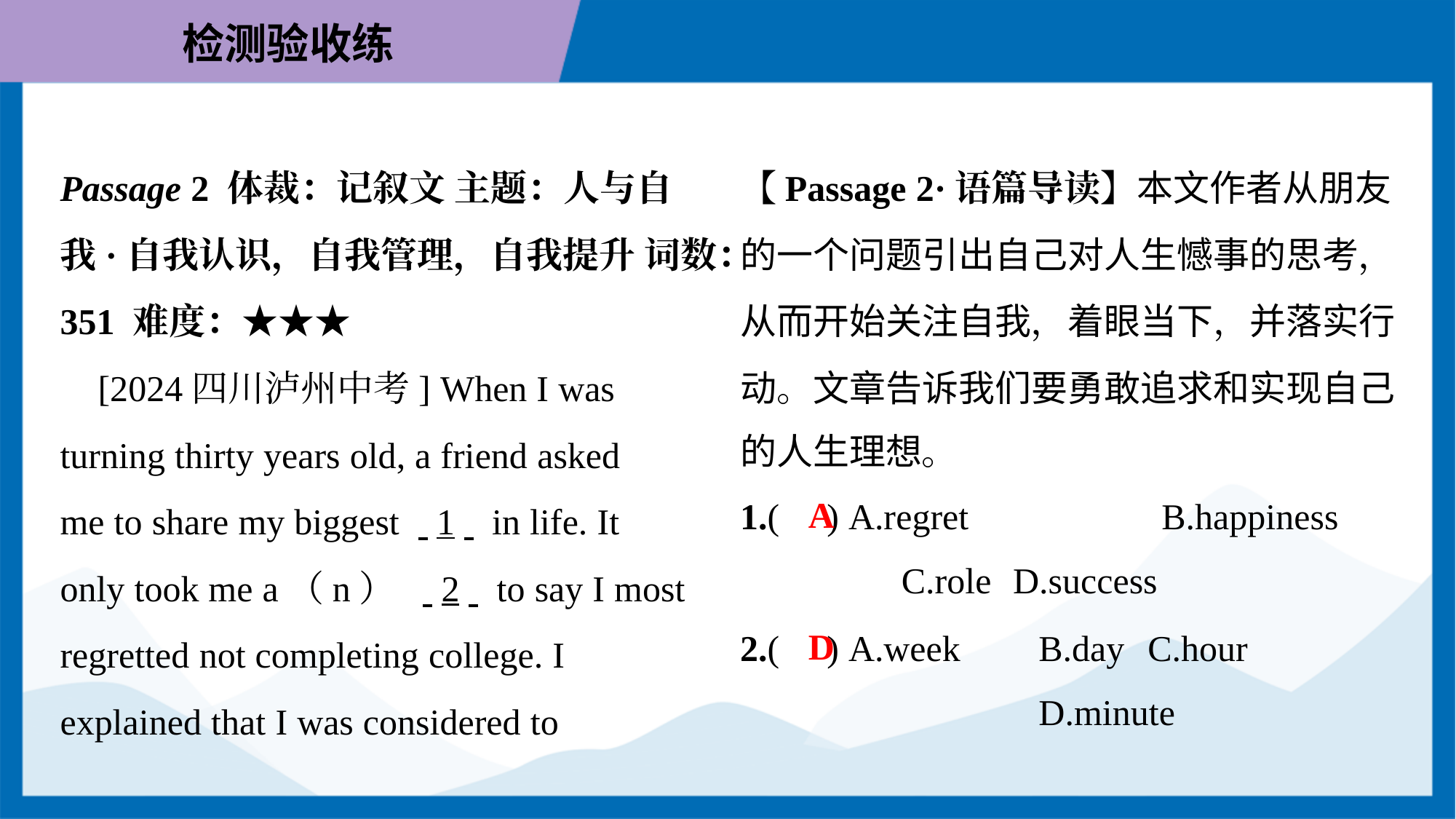

Passage 2 体裁：记叙文 主题：人与自
我·自我认识，自我管理，自我提升 词数：
351 难度：★★★
    [2024四川泸州中考] When I was
turning thirty years old, a friend asked
me to share my biggest . .1. . in life. It
only took me a（n） . .2. . to say I most
regretted not completing college. I
explained that I was considered to

【Passage 2·语篇导读】本文作者从朋友
的一个问题引出自己对人生憾事的思考，
从而开始关注自我，着眼当下，并落实行
动。文章告诉我们要勇敢追求和实现自己
的人生理想。
1.(     ) A.regret	B.happiness
C.role	D.success
A
2.(     ) A.week	B.day	C.hour
	D.minute
D